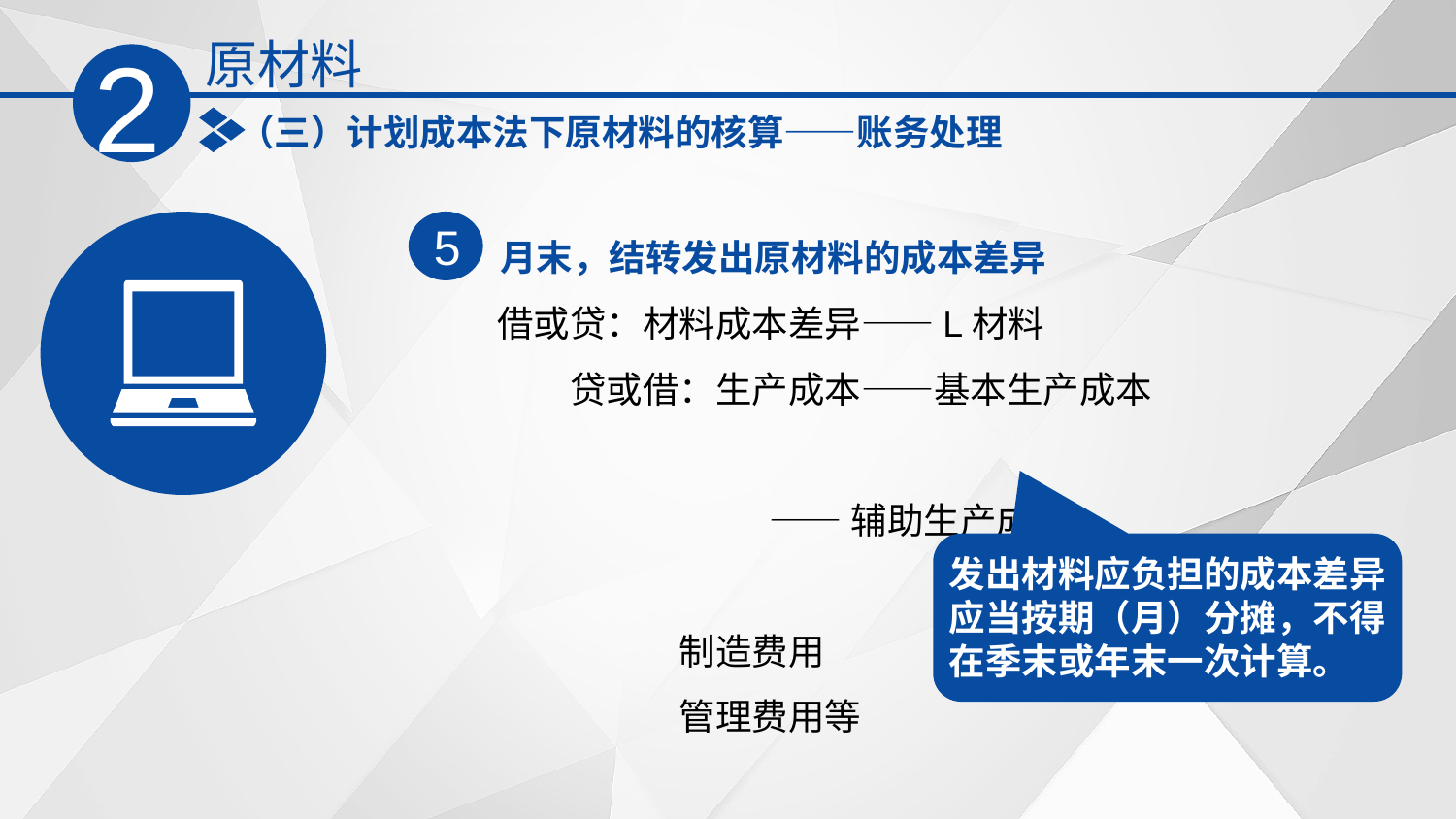

原材料
2

（三）计划成本法下原材料的核算——账务处理

月末，结转发出原材料的成本差异
5

借或贷：材料成本差异——L材料
　　贷或借：生产成本——基本生产成本
                                 ——辅助生产成本
                     制造费用
                     管理费用等
发出材料应负担的成本差异应当按期（月）分摊，不得在季末或年末一次计算。